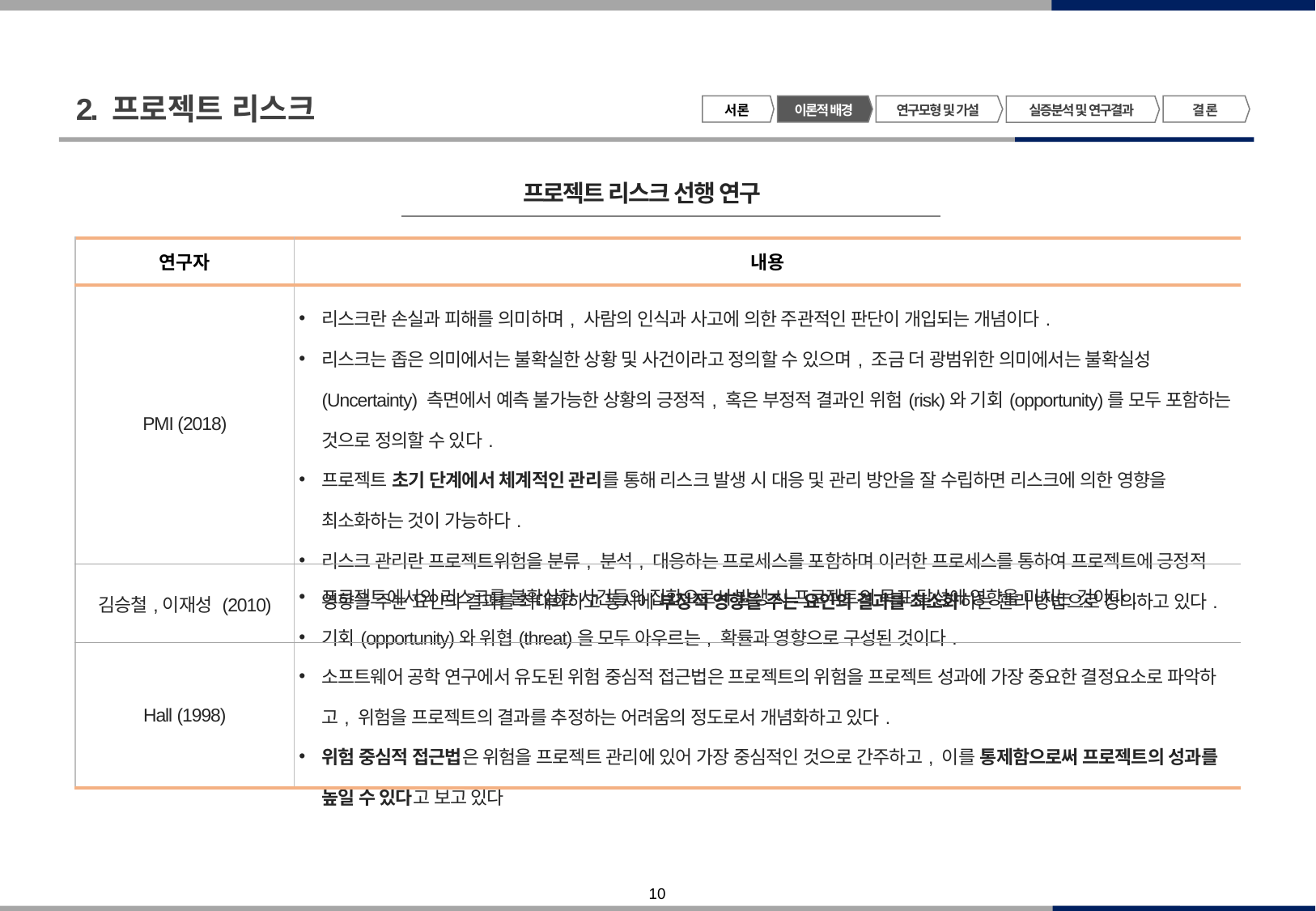

2. 프로젝트 리스크
서  론
이론적 배경
연구모형 및 가설
결 론
실증분석 및 연구결과
프로젝트 리스크 선행 연구
| 연구자 | 내용 |
| --- | --- |
| PMI (2018) | 리스크란 손실과 피해를 의미하며, 사람의 인식과 사고에 의한 주관적인 판단이 개입되는 개념이다. 리스크는 좁은 의미에서는 불확실한 상황 및 사건이라고 정의할 수 있으며, 조금 더 광범위한 의미에서는 불확실성(Uncertainty) 측면에서 예측 불가능한 상황의 긍정적, 혹은 부정적 결과인 위험(risk)와 기회(opportunity)를 모두 포함하는 것으로 정의할 수 있다. 프로젝트 초기 단계에서 체계적인 관리를 통해 리스크 발생 시 대응 및 관리 방안을 잘 수립하면 리스크에 의한 영향을 최소화하는 것이 가능하다. 리스크 관리란 프로젝트위험을 분류, 분석, 대응하는 프로세스를 포함하며 이러한 프로세스를 통하여 프로젝트에 긍정적 영향을 주는 요인의 결과를 최대화하고 동시에 부정적 영향을 주는 요인의 결과를 최소화하는 관리 방법으로 정의하고 있다. |
| 김승철,이재성 (2010) | 프로젝트에서의 리스크를 불확실한 사건들의 집합으로서 발생 시 프로젝트의 목표 달성에 영향을 미치는 것이다. 기회(opportunity)와 위협(threat)을 모두 아우르는, 확률과 영향으로 구성된 것이다. |
| Hall (1998) | 소프트웨어 공학 연구에서 유도된 위험 중심적 접근법은 프로젝트의 위험을 프로젝트 성과에 가장 중요한 결정요소로 파악하고, 위험을 프로젝트의 결과를 추정하는 어려움의 정도로서 개념화하고 있다. 위험 중심적 접근법은 위험을 프로젝트 관리에 있어 가장 중심적인 것으로 간주하고, 이를 통제함으로써 프로젝트의 성과를 높일 수 있다고 보고 있다 |
프로젝트 리스크 관리의 기대 효과
| 발생 가능한 리스크 요소에 대해 사전에 대처함에 따른 리스크 비용 감소 - 사전적 예방조치에 따른 품질확보 - 프로젝트 지연요인의 사전적 예측에 따른 납기일 준수 - 프로젝트 관리 능력의 향상 |
| --- |